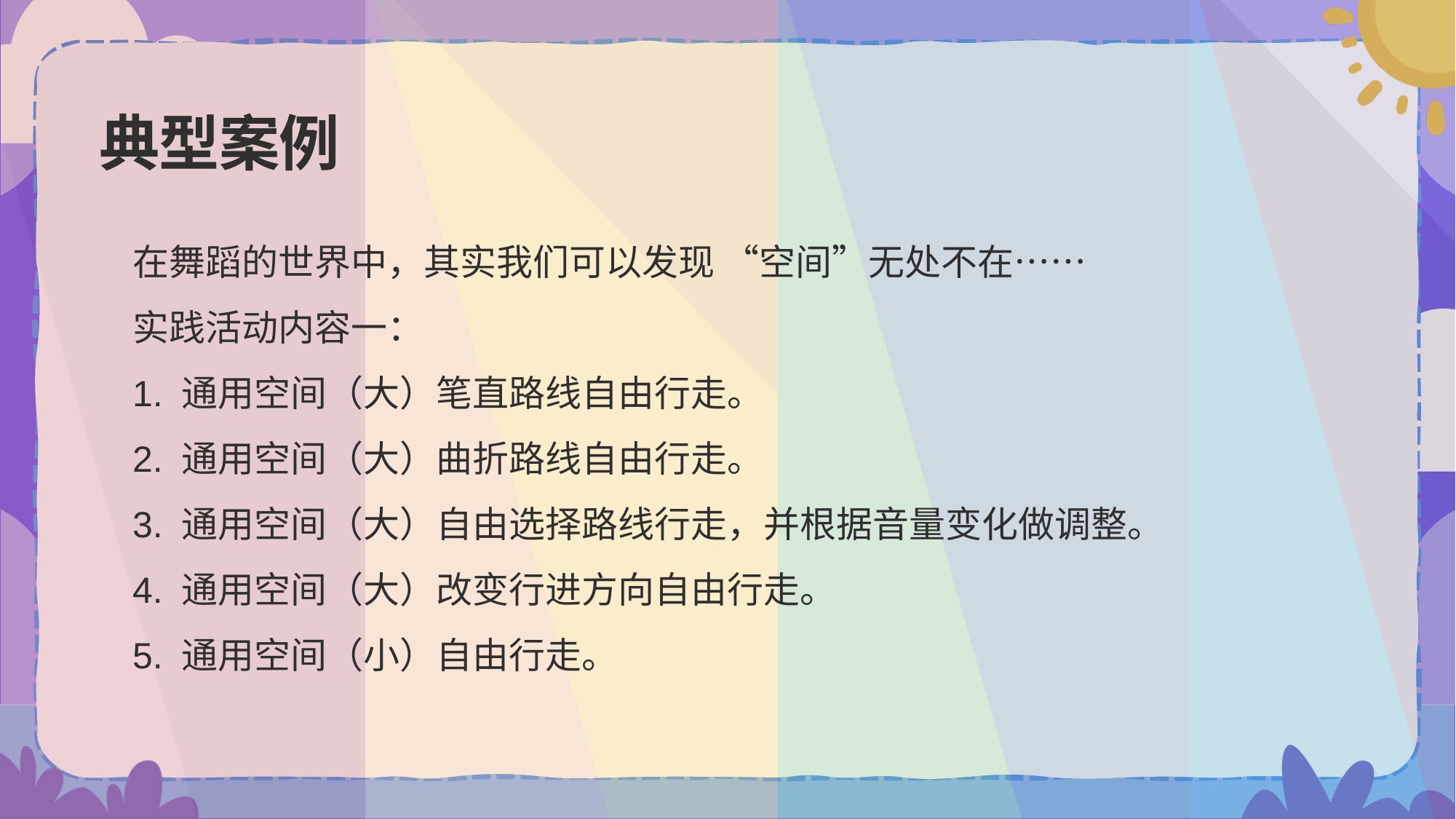

# 典型案例
在舞蹈的世界中，其实我们可以发现 “空间”无处不在……
实践活动内容一：
1. 通用空间（大）笔直路线自由行走。
2. 通用空间（大）曲折路线自由行走。
3. 通用空间（大）自由选择路线行走，并根据音量变化做调整。
4. 通用空间（大）改变行进方向自由行走。
5. 通用空间（小）自由行走。